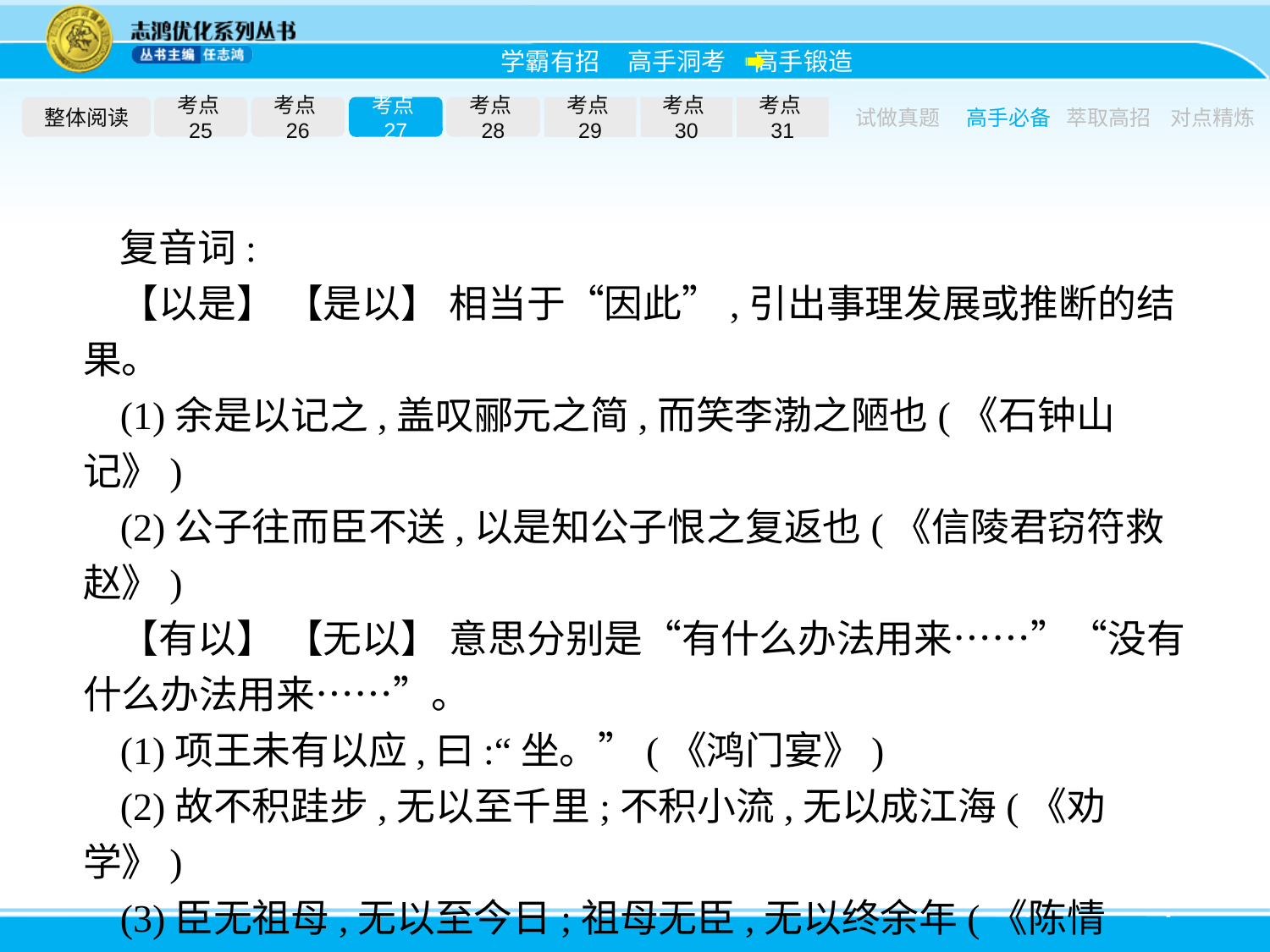

整体阅读
考点25
考点26
考点27
考点28
考点29
考点30
考点31
试做真题
高手必备
萃取高招
对点精炼
复音词:
【以是】 【是以】 相当于“因此”,引出事理发展或推断的结果。
(1)余是以记之,盖叹郦元之简,而笑李渤之陋也(《石钟山记》)
(2)公子往而臣不送,以是知公子恨之复返也(《信陵君窃符救赵》)
【有以】 【无以】 意思分别是“有什么办法用来……”“没有什么办法用来……”。
(1)项王未有以应,曰:“坐。”(《鸿门宴》)
(2)故不积跬步,无以至千里;不积小流,无以成江海(《劝学》)
(3)臣无祖母,无以至今日;祖母无臣,无以终余年(《陈情表》)